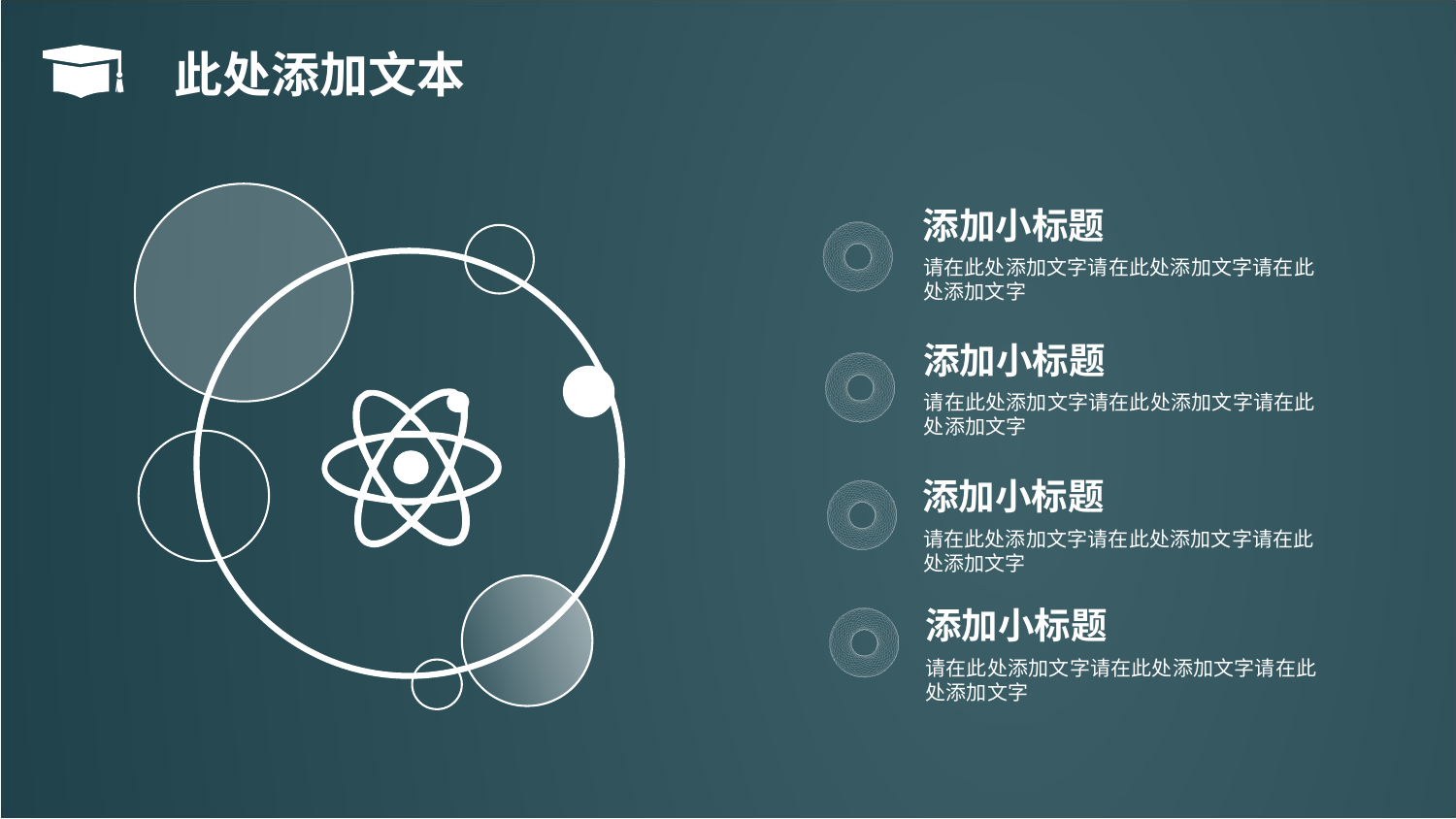

此处添加文本

添加小标题

请在此处添加文字请在此处添加文字请在此处添加文字

添加小标题

请在此处添加文字请在此处添加文字请在此处添加文字

添加小标题

请在此处添加文字请在此处添加文字请在此处添加文字

添加小标题

请在此处添加文字请在此处添加文字请在此处添加文字